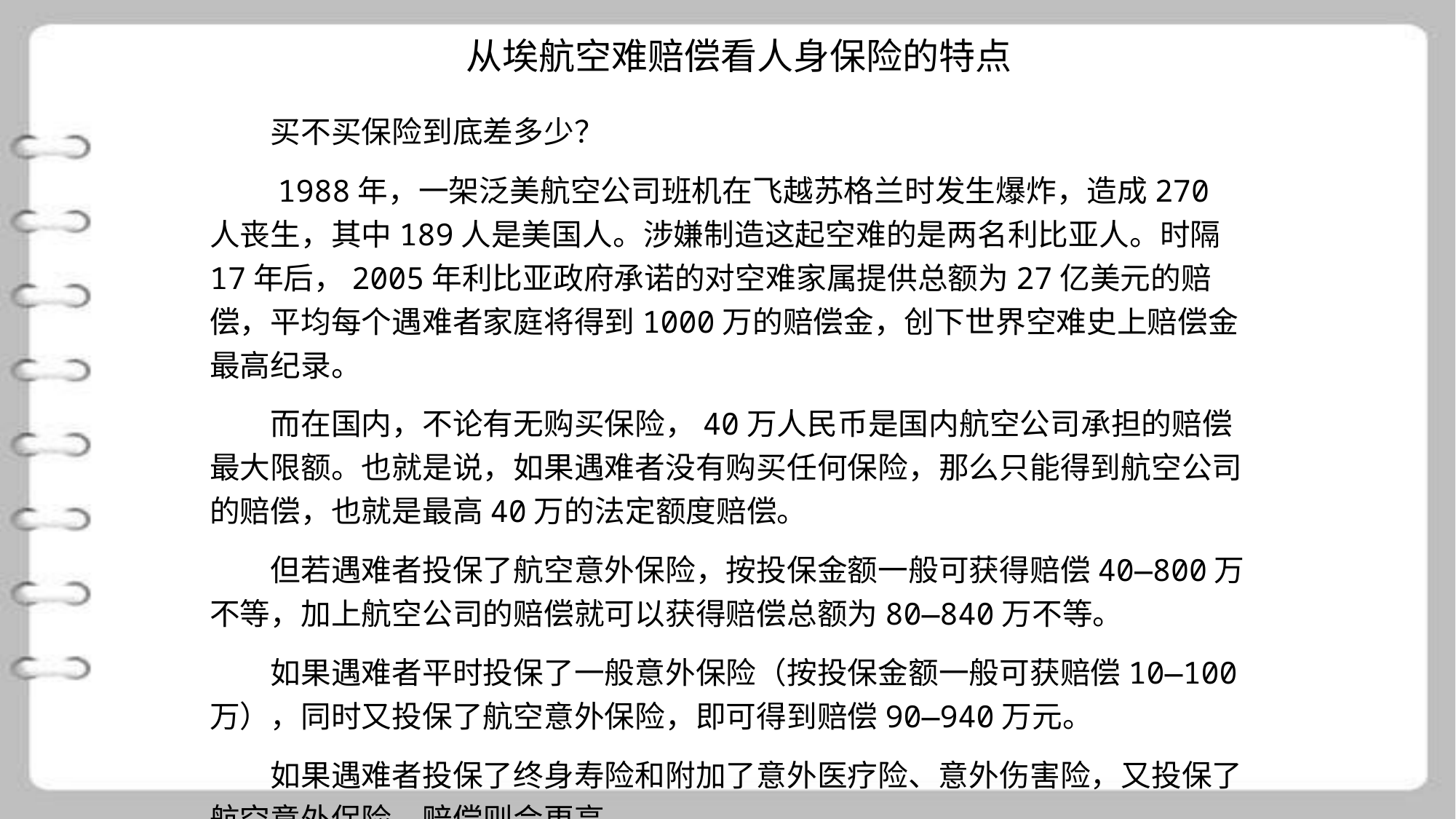

从埃航空难赔偿看人身保险的特点
　　买不买保险到底差多少？
　　1988年，一架泛美航空公司班机在飞越苏格兰时发生爆炸，造成270人丧生，其中189人是美国人。涉嫌制造这起空难的是两名利比亚人。时隔17年后，2005年利比亚政府承诺的对空难家属提供总额为27亿美元的赔偿，平均每个遇难者家庭将得到1000万的赔偿金，创下世界空难史上赔偿金最高纪录。
　　而在国内，不论有无购买保险，40万人民币是国内航空公司承担的赔偿最大限额。也就是说，如果遇难者没有购买任何保险，那么只能得到航空公司的赔偿，也就是最高40万的法定额度赔偿。
　　但若遇难者投保了航空意外保险，按投保金额一般可获得赔偿40—800万不等，加上航空公司的赔偿就可以获得赔偿总额为80—840万不等。
　　如果遇难者平时投保了一般意外保险（按投保金额一般可获赔偿10—100万），同时又投保了航空意外保险，即可得到赔偿90—940万元。
　　如果遇难者投保了终身寿险和附加了意外医疗险、意外伤害险，又投保了航空意外保险，赔偿则会更高。